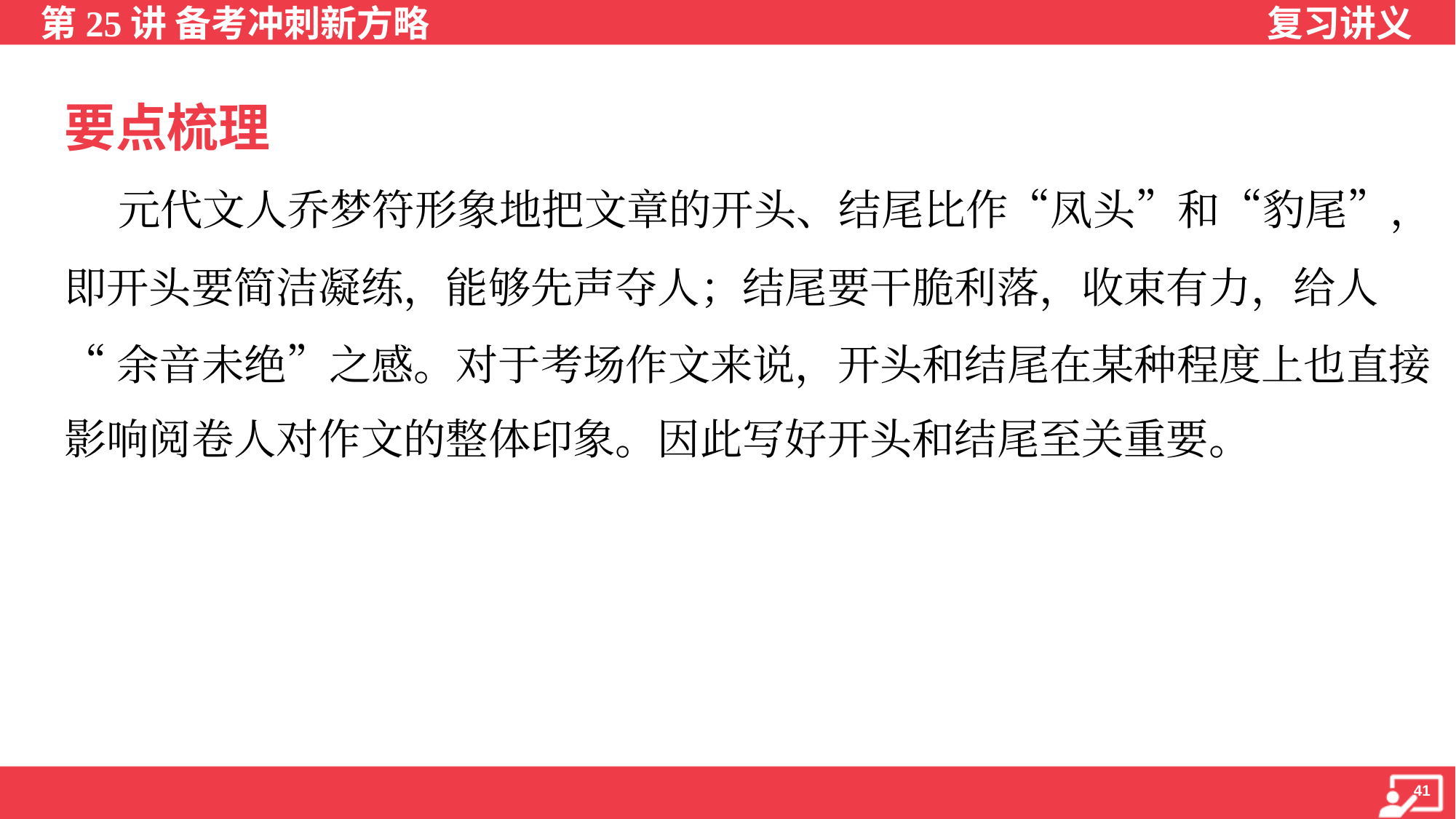

要点梳理
    元代文人乔梦符形象地把文章的开头、结尾比作“凤头”和“豹尾”，
即开头要简洁凝练，能够先声夺人；结尾要干脆利落，收束有力，给人
“余音未绝”之感。对于考场作文来说，开头和结尾在某种程度上也直接
影响阅卷人对作文的整体印象。因此写好开头和结尾至关重要。